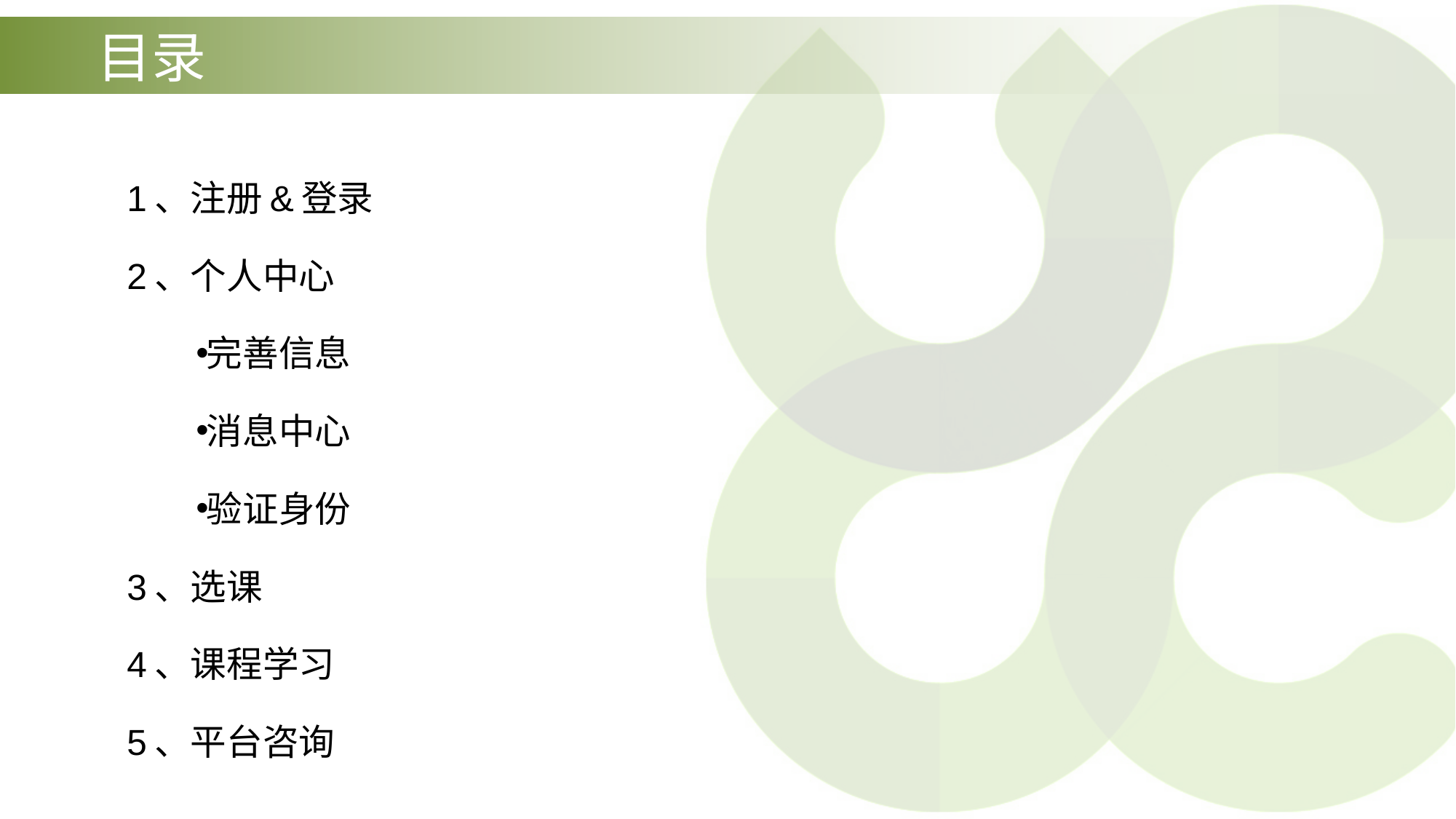

目录
1、注册&登录
2、个人中心
完善信息
消息中心
验证身份
3、选课
4、课程学习
5、平台咨询